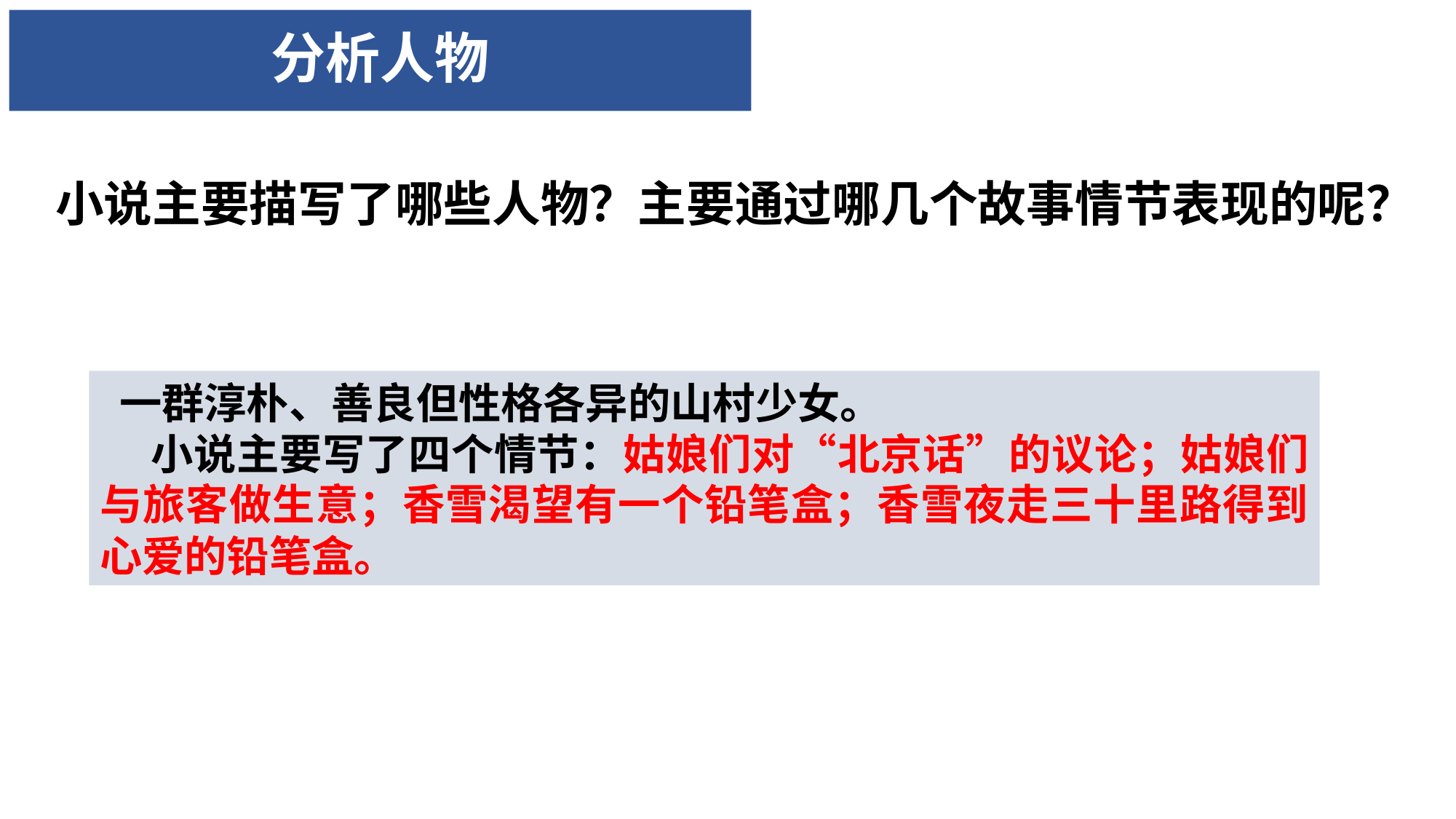

# 分析人物
小说主要描写了哪些人物？主要通过哪几个故事情节表现的呢？
 一群淳朴、善良但性格各异的山村少女。
    小说主要写了四个情节：姑娘们对“北京话”的议论；姑娘们与旅客做生意；香雪渴望有一个铅笔盒；香雪夜走三十里路得到心爱的铅笔盒。